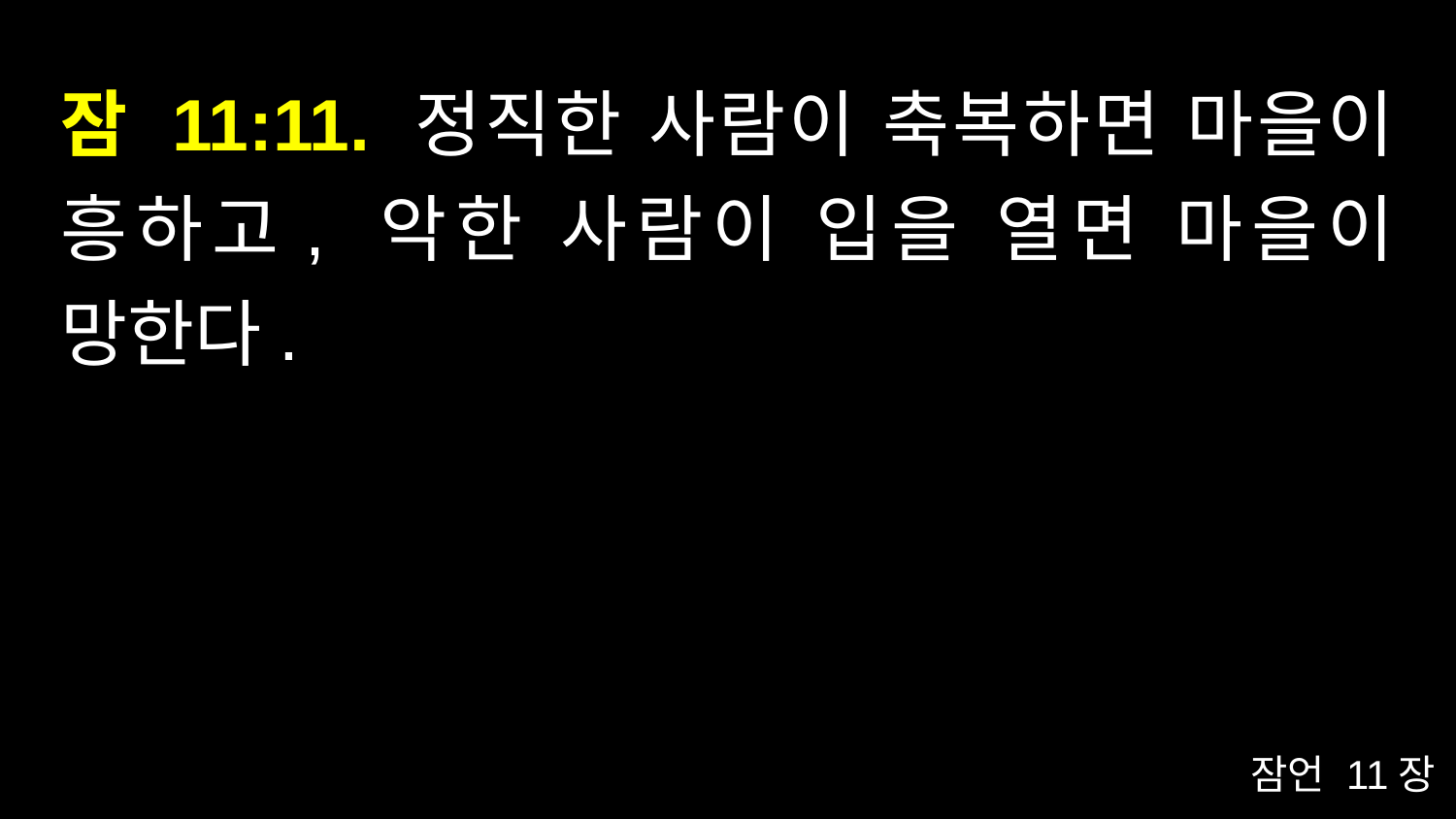

# 잠 11:11. 정직한 사람이 축복하면 마을이 흥하고, 악한 사람이 입을 열면 마을이 망한다.
잠언 11장